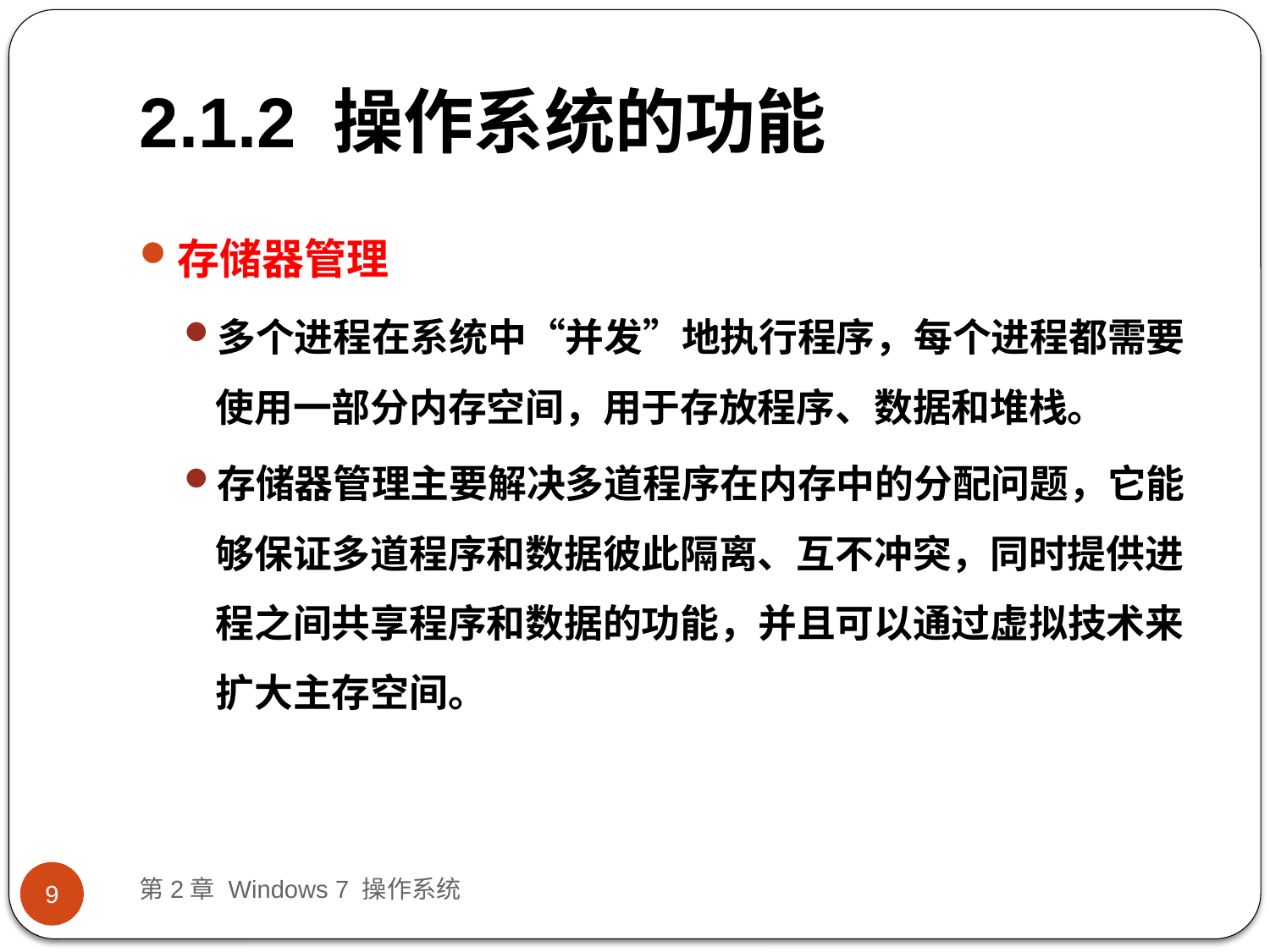

# 2.1.2 操作系统的功能
存储器管理
多个进程在系统中“并发”地执行程序，每个进程都需要使用一部分内存空间，用于存放程序、数据和堆栈。
存储器管理主要解决多道程序在内存中的分配问题，它能够保证多道程序和数据彼此隔离、互不冲突，同时提供进程之间共享程序和数据的功能，并且可以通过虚拟技术来扩大主存空间。

第2章 Windows 7 操作系统
9